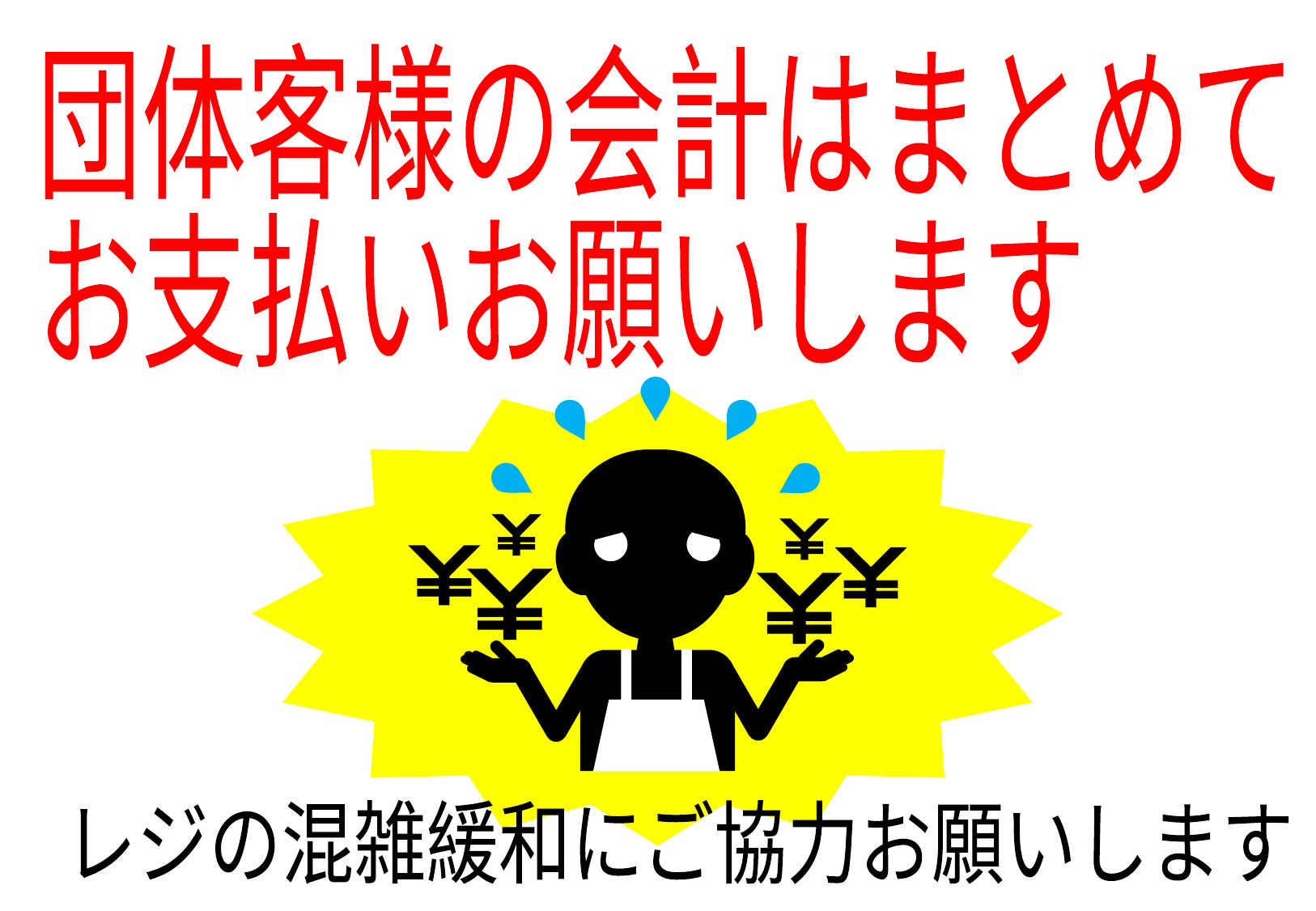

団体客様の会計はまとめて
お支払いお願いします

レジの混雑緩和にご協力お願いします